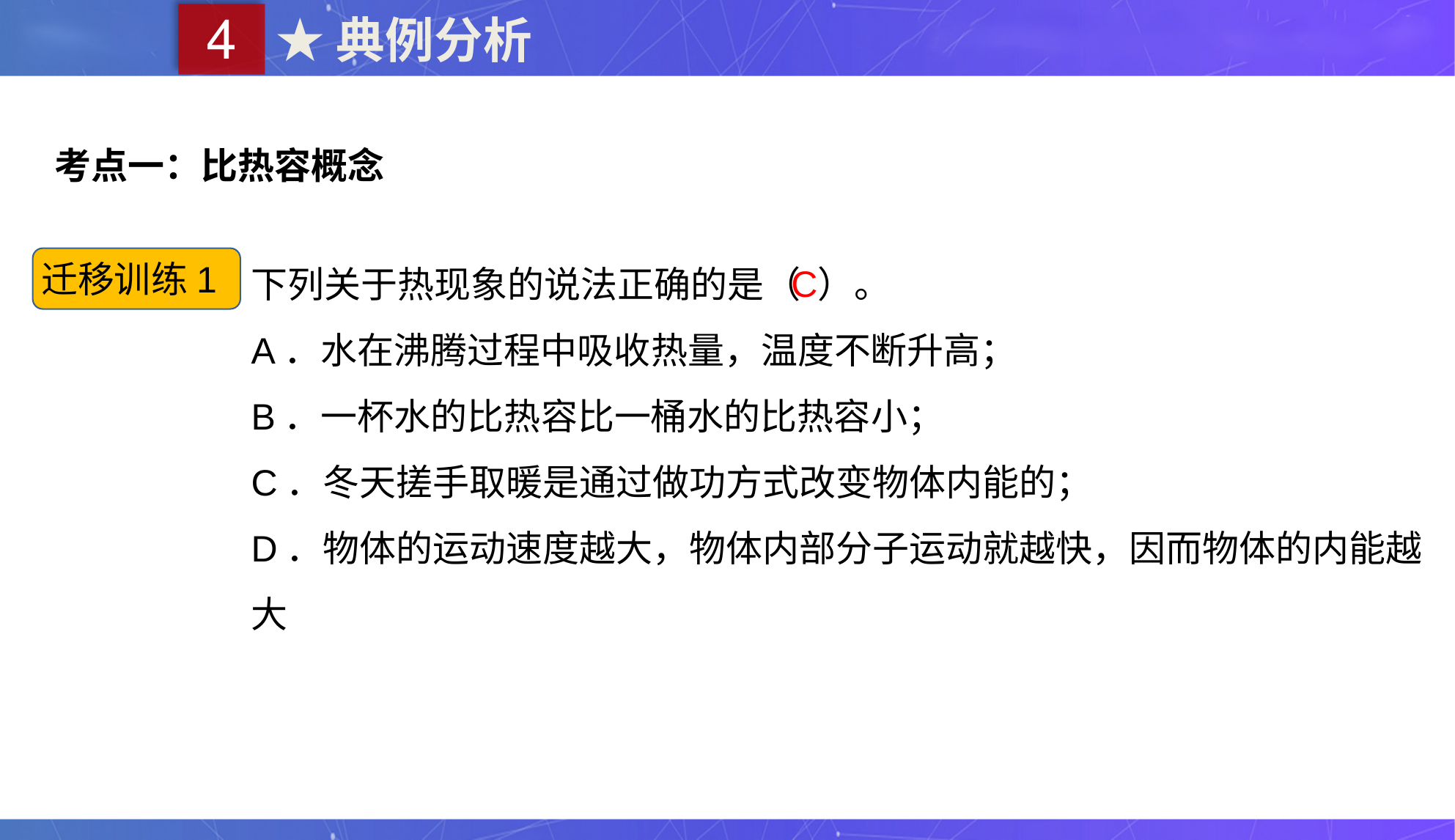

4
★典例分析
考点一：比热容概念
下列关于热现象的说法正确的是（  ）。
A．水在沸腾过程中吸收热量，温度不断升高；
B．一杯水的比热容比一桶水的比热容小；
C．冬天搓手取暖是通过做功方式改变物体内能的；
D．物体的运动速度越大，物体内部分子运动就越快，因而物体的内能越大
迁移训练1
C